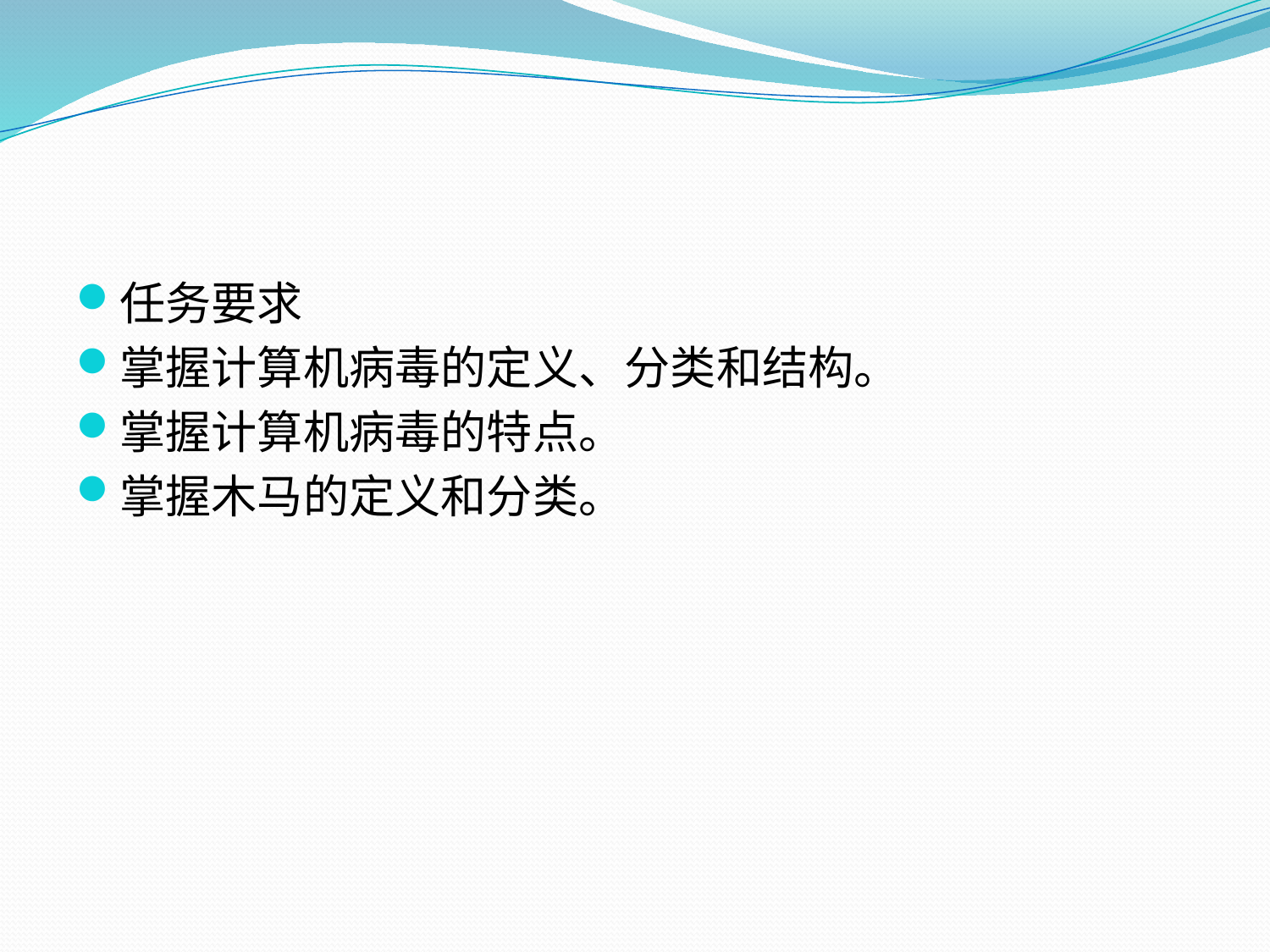

#
任务要求
掌握计算机病毒的定义、分类和结构。
掌握计算机病毒的特点。
掌握木马的定义和分类。